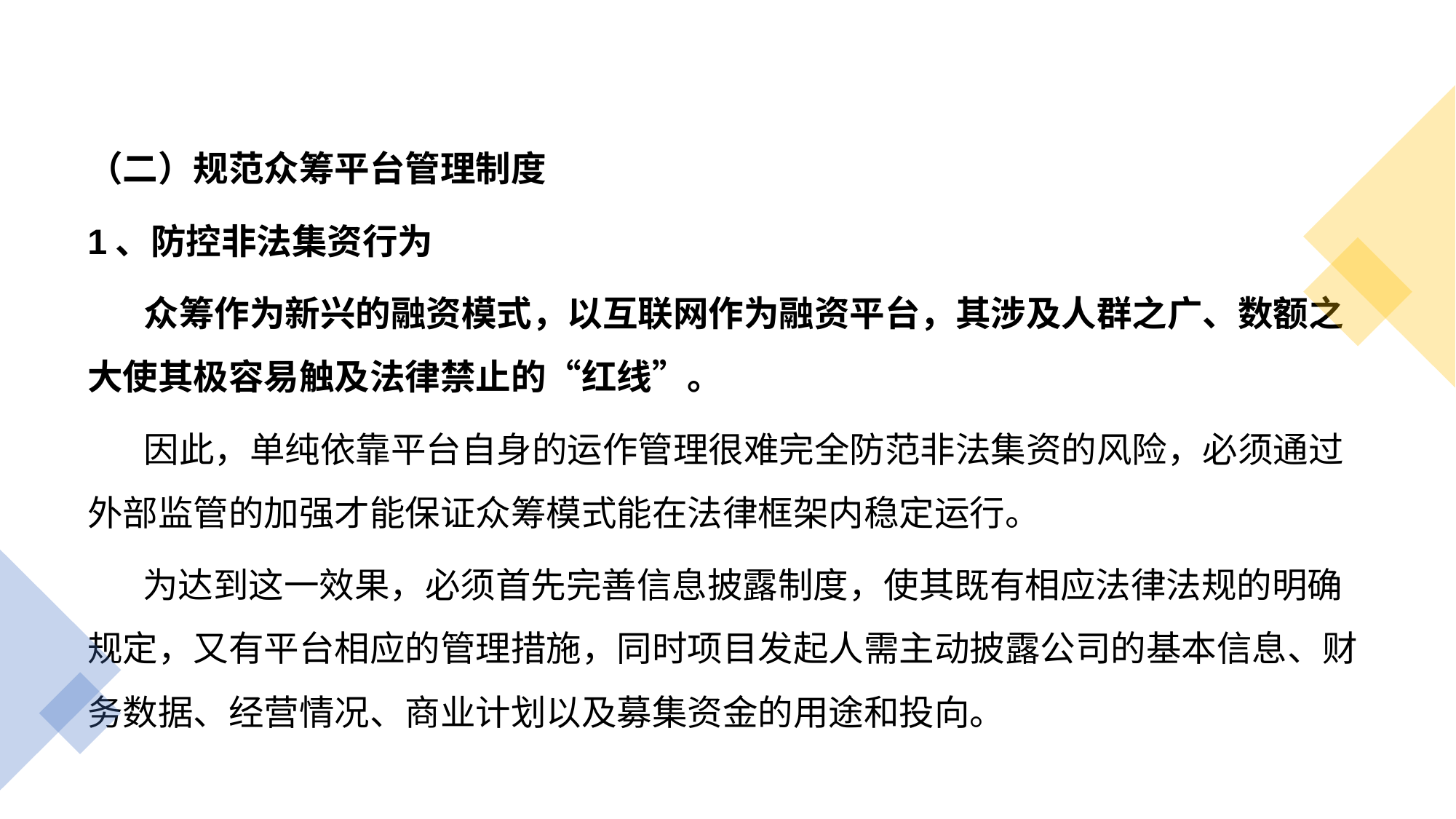

（二）规范众筹平台管理制度
1、防控非法集资行为
      众筹作为新兴的融资模式，以互联网作为融资平台，其涉及人群之广、数额之大使其极容易触及法律禁止的“红线”。
      因此，单纯依靠平台自身的运作管理很难完全防范非法集资的风险，必须通过外部监管的加强才能保证众筹模式能在法律框架内稳定运行。
      为达到这一效果，必须首先完善信息披露制度，使其既有相应法律法规的明确规定，又有平台相应的管理措施，同时项目发起人需主动披露公司的基本信息、财务数据、经营情况、商业计划以及募集资金的用途和投向。